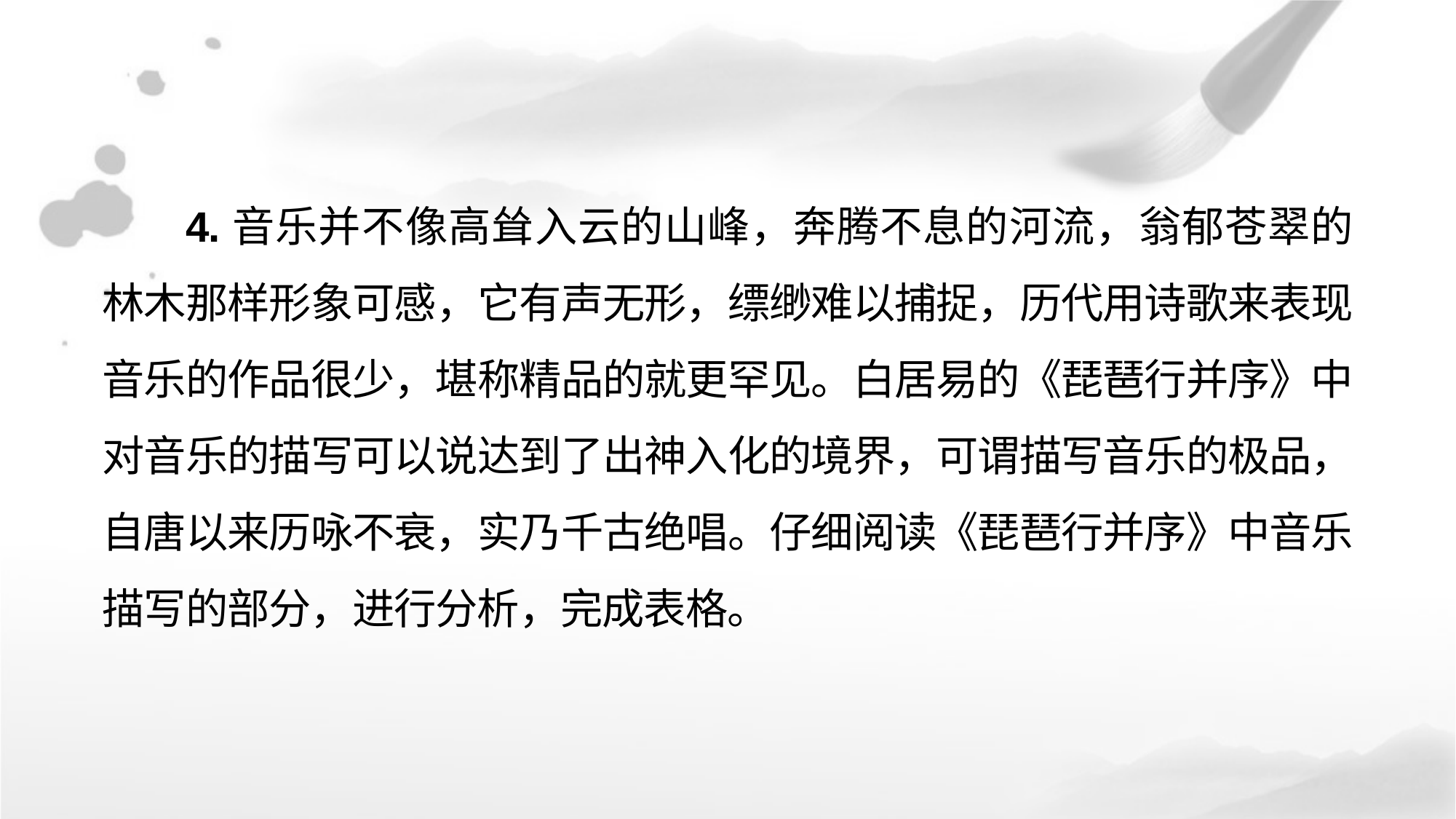

4.音乐并不像高耸入云的山峰，奔腾不息的河流，翁郁苍翠的林木那样形象可感，它有声无形，缥缈难以捕捉，历代用诗歌来表现音乐的作品很少，堪称精品的就更罕见。白居易的《琵琶行并序》中对音乐的描写可以说达到了出神入化的境界，可谓描写音乐的极品，自唐以来历咏不衰，实乃千古绝唱。仔细阅读《琵琶行并序》中音乐描写的部分，进行分析，完成表格。